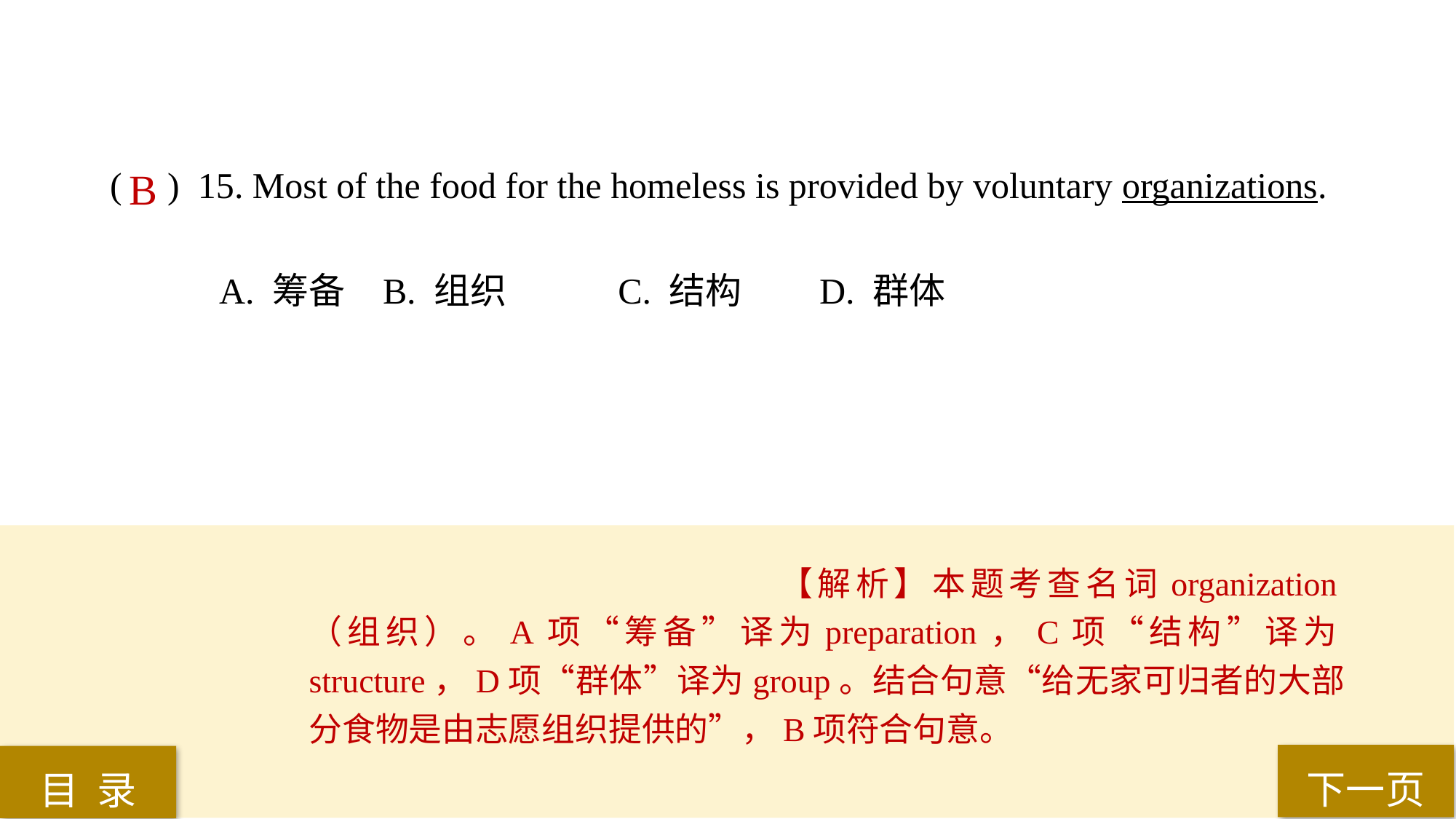

(     )  15. Most of the food for the homeless is provided by voluntary organizations.

A. 筹备 	B. 组织	 C. 结构 	D. 群体
B
【解析】本题考查名词organization（组织）。A项“筹备”译为preparation，C项“结构”译为structure，D项“群体”译为group。结合句意“给无家可归者的大部分食物是由志愿组织提供的”，B项符合句意。